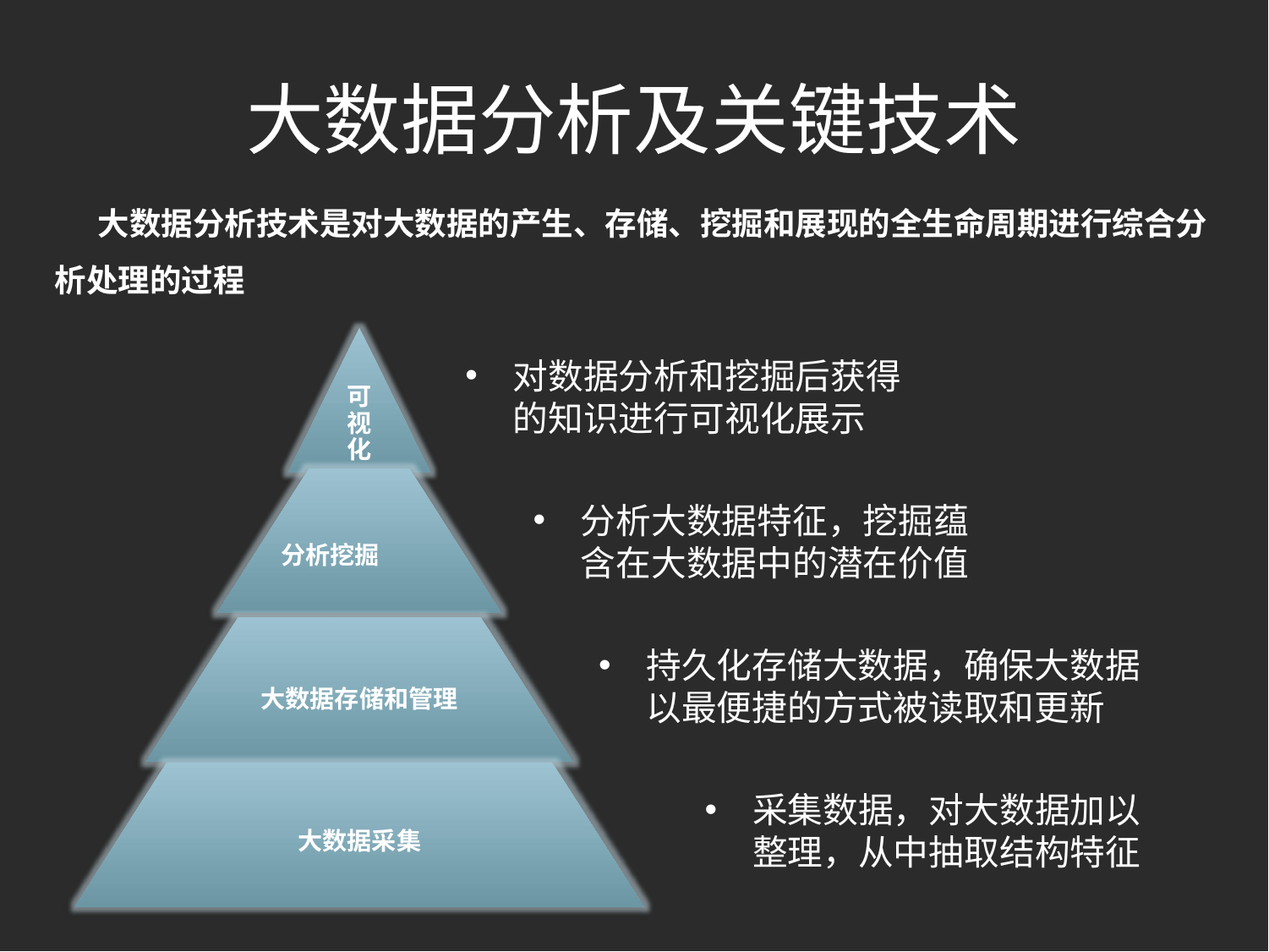

大数据分析及关键技术
大数据分析技术是对大数据的产生、存储、挖掘和展现的全生命周期进行综合分析处理的过程
可视化
分析挖掘
大数据存储和管理
大数据采集
对数据分析和挖掘后获得的知识进行可视化展示
分析大数据特征，挖掘蕴含在大数据中的潜在价值
持久化存储大数据，确保大数据以最便捷的方式被读取和更新
采集数据，对大数据加以整理，从中抽取结构特征